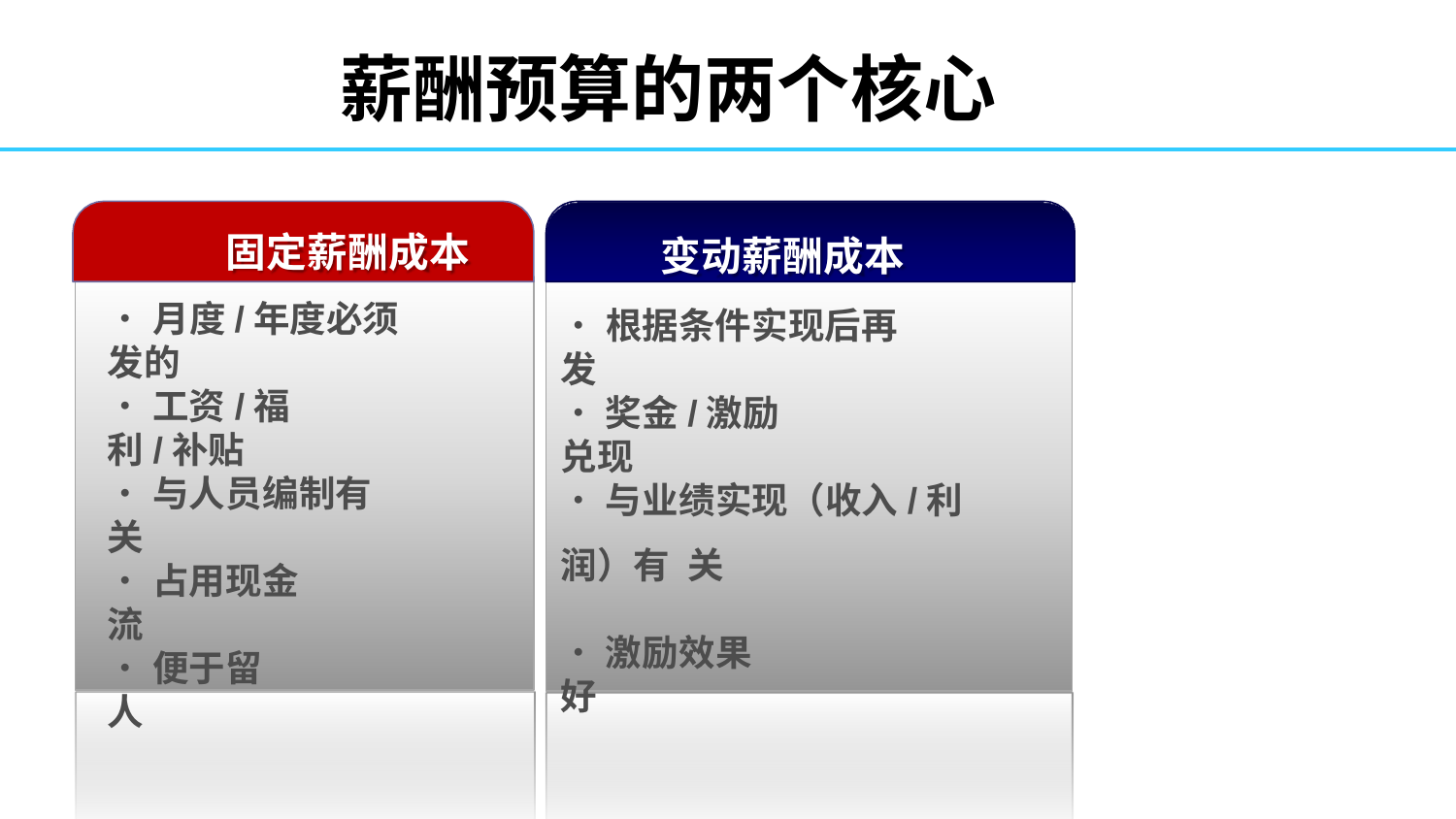

# 薪酬预算的两个核心

固定薪酬成本
变动薪酬成本

•月度/年度必须发的
•根据条件实现后再发
•工资/福利/补贴
•奖金/激励兑现
•与业绩实现（收入/利润）有  关
•与人员编制有关
•占用现金流
•激励效果好
•便于留人